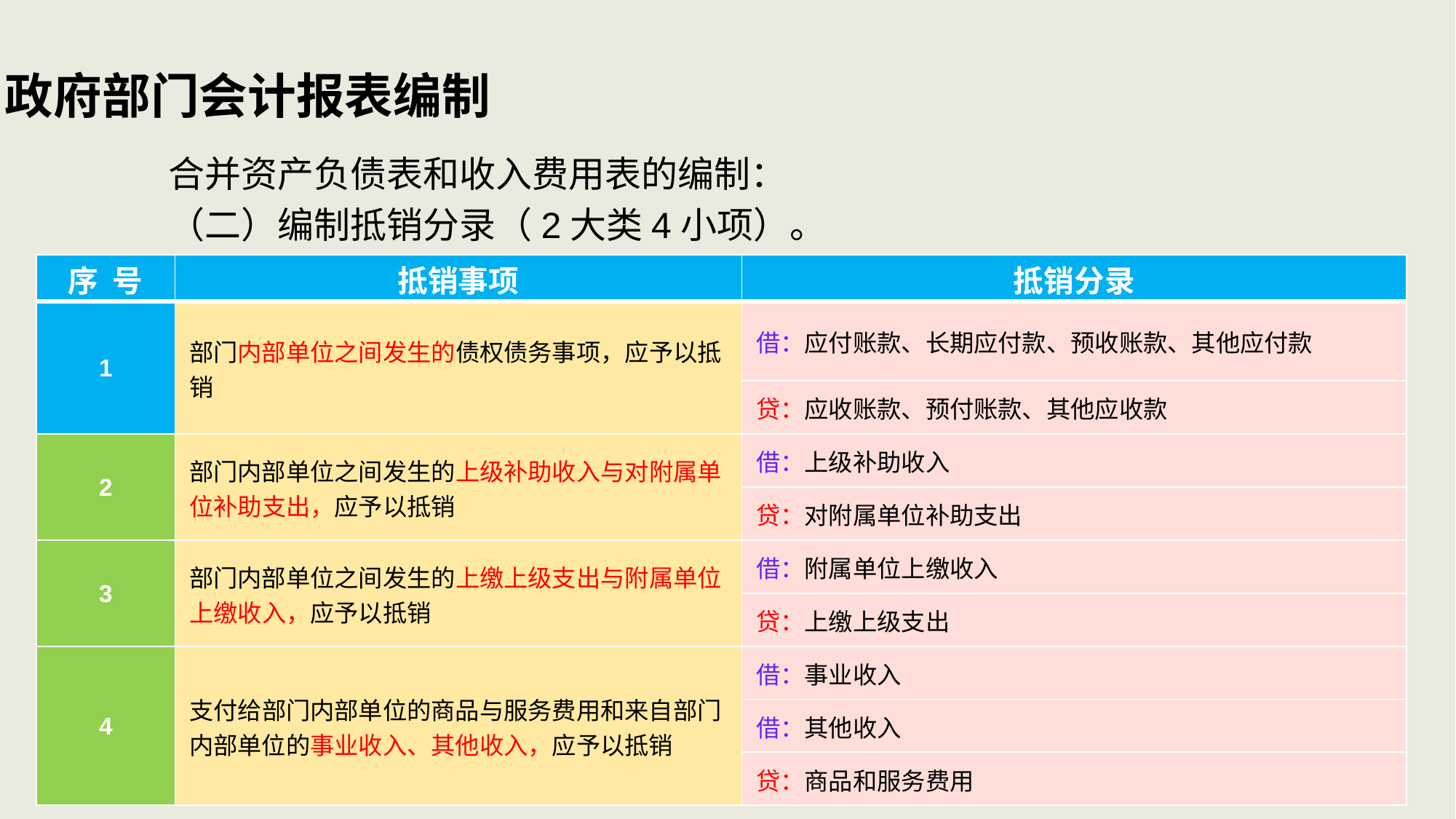

# 政府部门会计报表编制
合并资产负债表和收入费用表的编制：
（二）编制抵销分录（2大类4小项）。

| 序 号 | 抵销事项 | 抵销分录 |
| --- | --- | --- |
| 1 | 部门内部单位之间发生的债权债务事项，应予以抵销 | 借：应付账款、长期应付款、预收账款、其他应付款 |
|  |  | 贷：应收账款、预付账款、其他应收款 |
| 2 | 部门内部单位之间发生的上级补助收入与对附属单位补助支出，应予以抵销 | 借：上级补助收入 |
|  |  | 贷：对附属单位补助支出 |
| 3 | 部门内部单位之间发生的上缴上级支出与附属单位上缴收入，应予以抵销 | 借：附属单位上缴收入 |
|  |  | 贷：上缴上级支出 |
| 4 | 支付给部门内部单位的商品与服务费用和来自部门内部单位的事业收入、其他收入，应予以抵销 | 借：事业收入 |
|  |  | 借：其他收入 |
|  |  | 贷：商品和服务费用 |
96